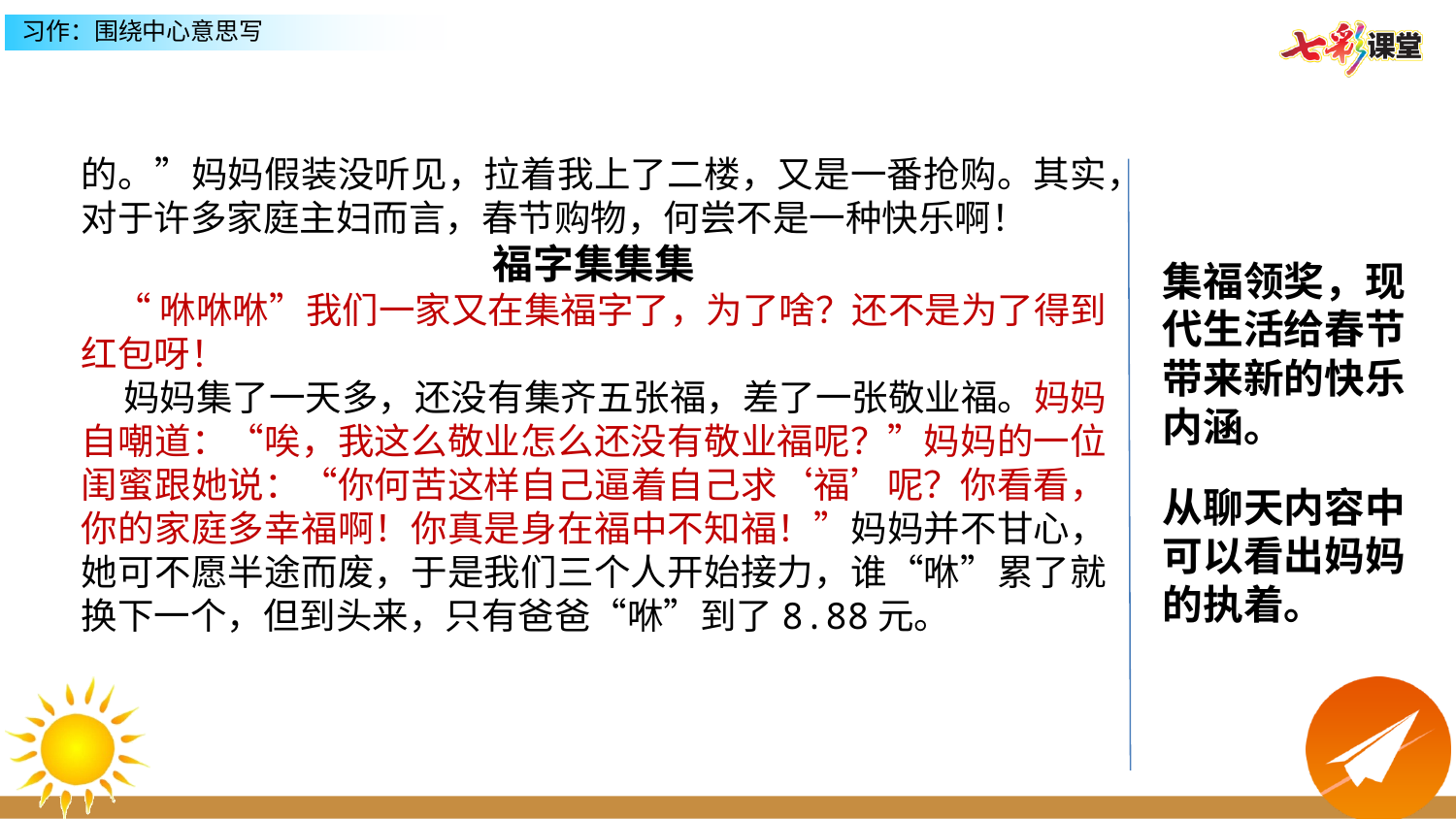

的。”妈妈假装没听见，拉着我上了二楼，又是一番抢购。其实，对于许多家庭主妇而言，春节购物，何尝不是一种快乐啊！
福字集集集
    “咻咻咻”我们一家又在集福字了，为了啥？还不是为了得到红包呀！
    妈妈集了一天多，还没有集齐五张福，差了一张敬业福。妈妈自嘲道：“唉，我这么敬业怎么还没有敬业福呢？”妈妈的一位闺蜜跟她说：“你何苦这样自己逼着自己求‘福’呢？你看看，你的家庭多幸福啊！你真是身在福中不知福！”妈妈并不甘心，她可不愿半途而废，于是我们三个人开始接力，谁“咻”累了就换下一个，但到头来，只有爸爸“咻”到了8.88元。
集福领奖，现代生活给春节带来新的快乐内涵。
从聊天内容中可以看出妈妈的执着。